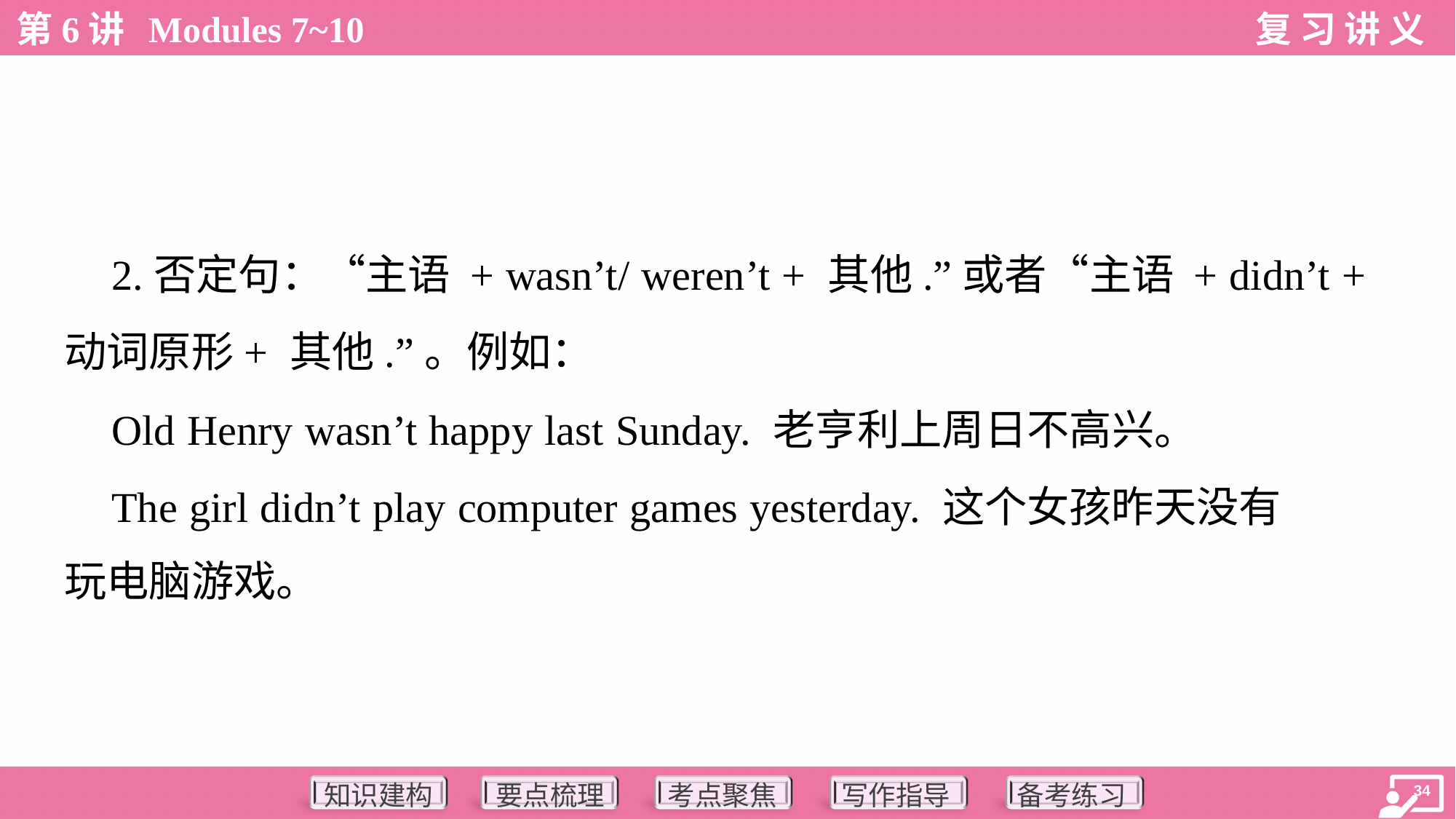

2.否定句：“主语 + wasn’t/ weren’t + 其他.”或者“主语 + didn’t +
动词原形+ 其他.”。例如：
    Old Henry wasn’t happy last Sunday. 老亨利上周日不高兴。
    The girl didn’t play computer games yesterday. 这个女孩昨天没有
玩电脑游戏。